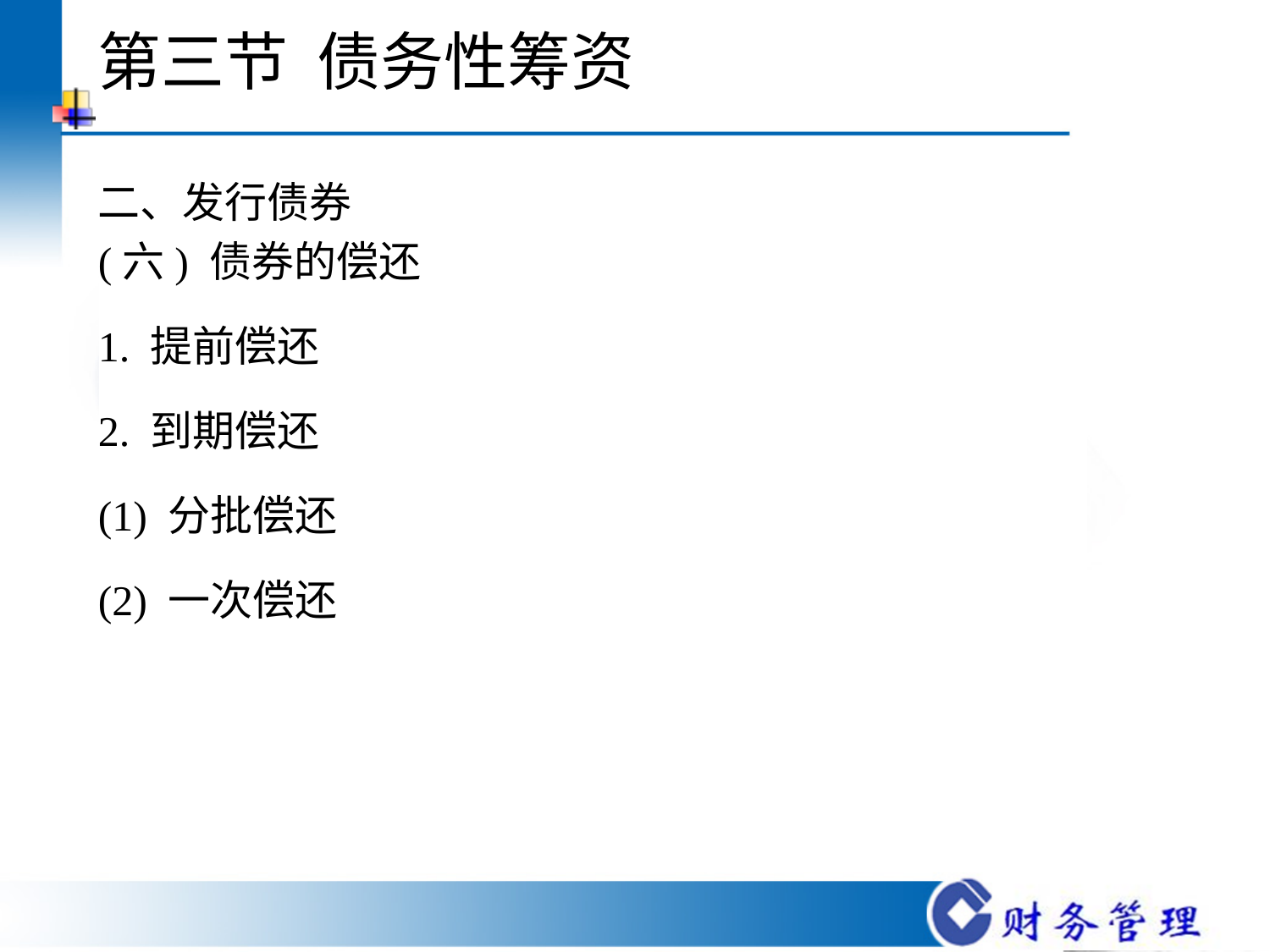

# 第三节  债务性筹资
二、发行债券
(六) 债券的偿还
1. 提前偿还
2. 到期偿还
(1) 分批偿还
(2) 一次偿还
40